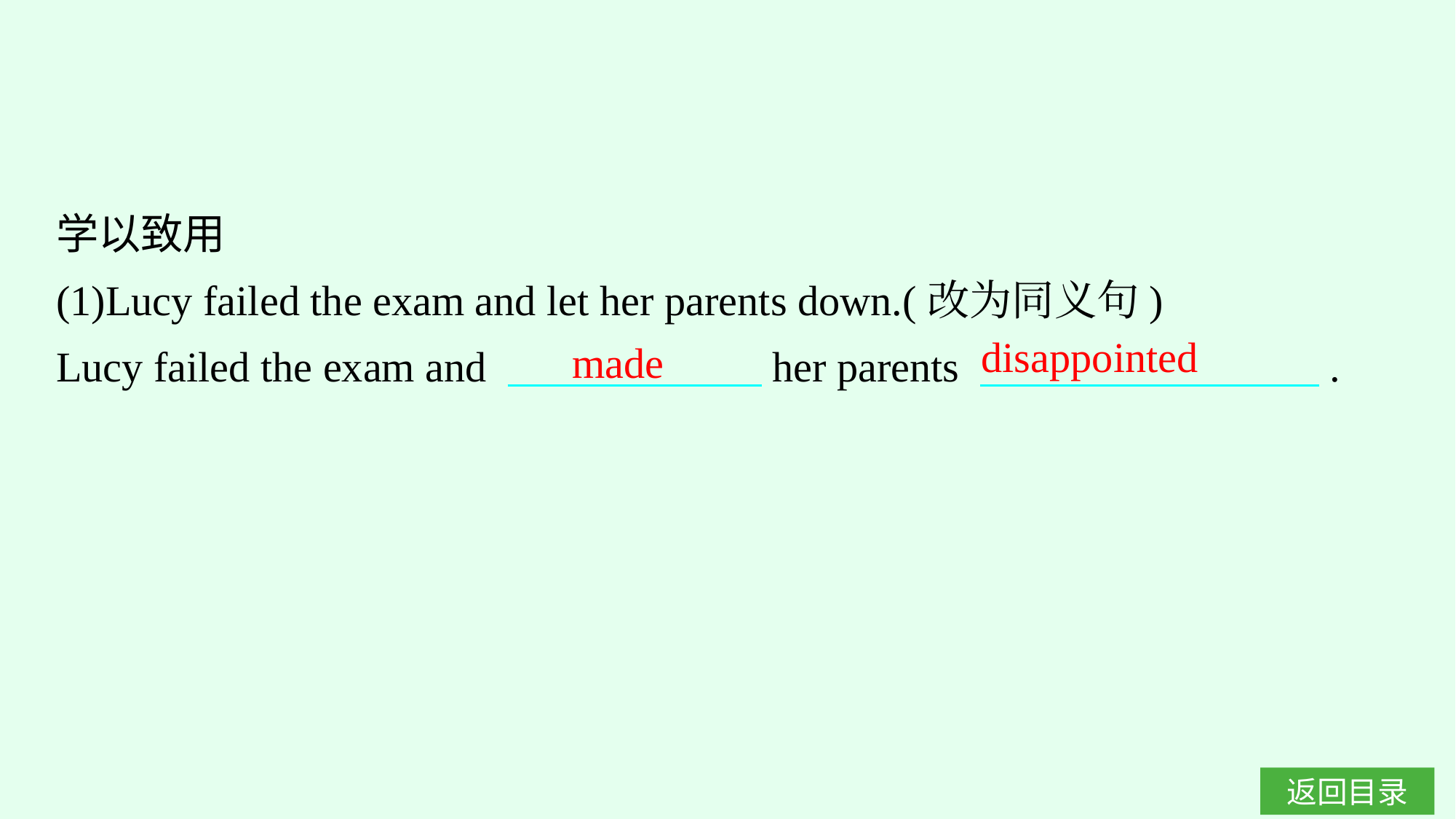

学以致用
(1)Lucy failed the exam and let her parents down.(改为同义句)
Lucy failed the exam and 　　　　　　her parents 　　　　　　　　.
disappointed
made